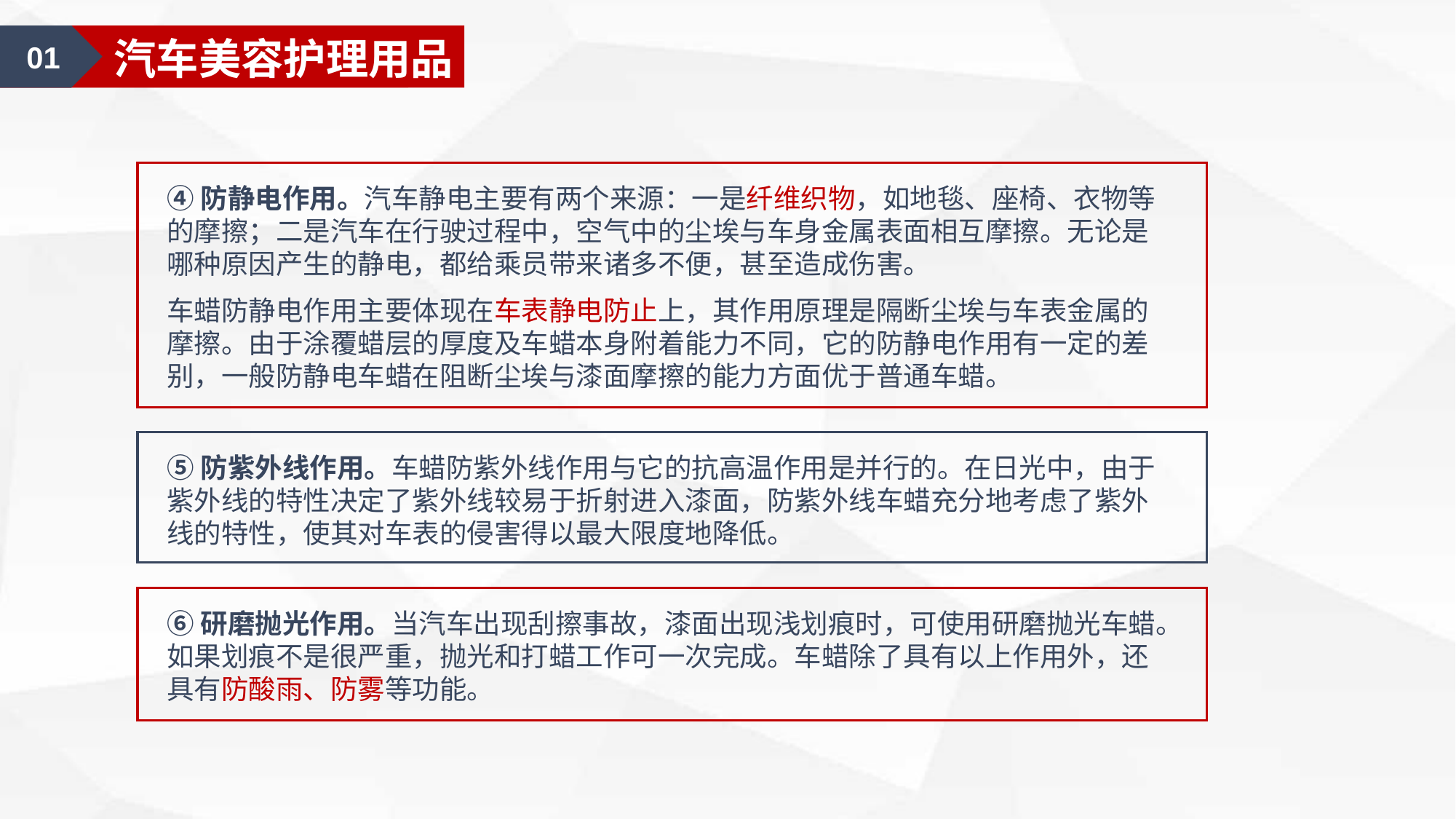

01
汽车美容认知

01
汽车美容护理用品

④防静电作用。汽车静电主要有两个来源：一是纤维织物，如地毯、座椅、衣物等的摩擦；二是汽车在行驶过程中，空气中的尘埃与车身金属表面相互摩擦。无论是哪种原因产生的静电，都给乘员带来诸多不便，甚至造成伤害。
车蜡防静电作用主要体现在车表静电防止上，其作用原理是隔断尘埃与车表金属的摩擦。由于涂覆蜡层的厚度及车蜡本身附着能力不同，它的防静电作用有一定的差别，一般防静电车蜡在阻断尘埃与漆面摩擦的能力方面优于普通车蜡。

⑤防紫外线作用。车蜡防紫外线作用与它的抗高温作用是并行的。在日光中，由于紫外线的特性决定了紫外线较易于折射进入漆面，防紫外线车蜡充分地考虑了紫外线的特性，使其对车表的侵害得以最大限度地降低。

⑥研磨抛光作用。当汽车出现刮擦事故，漆面出现浅划痕时，可使用研磨抛光车蜡。如果划痕不是很严重，抛光和打蜡工作可一次完成。车蜡除了具有以上作用外，还具有防酸雨、防雾等功能。